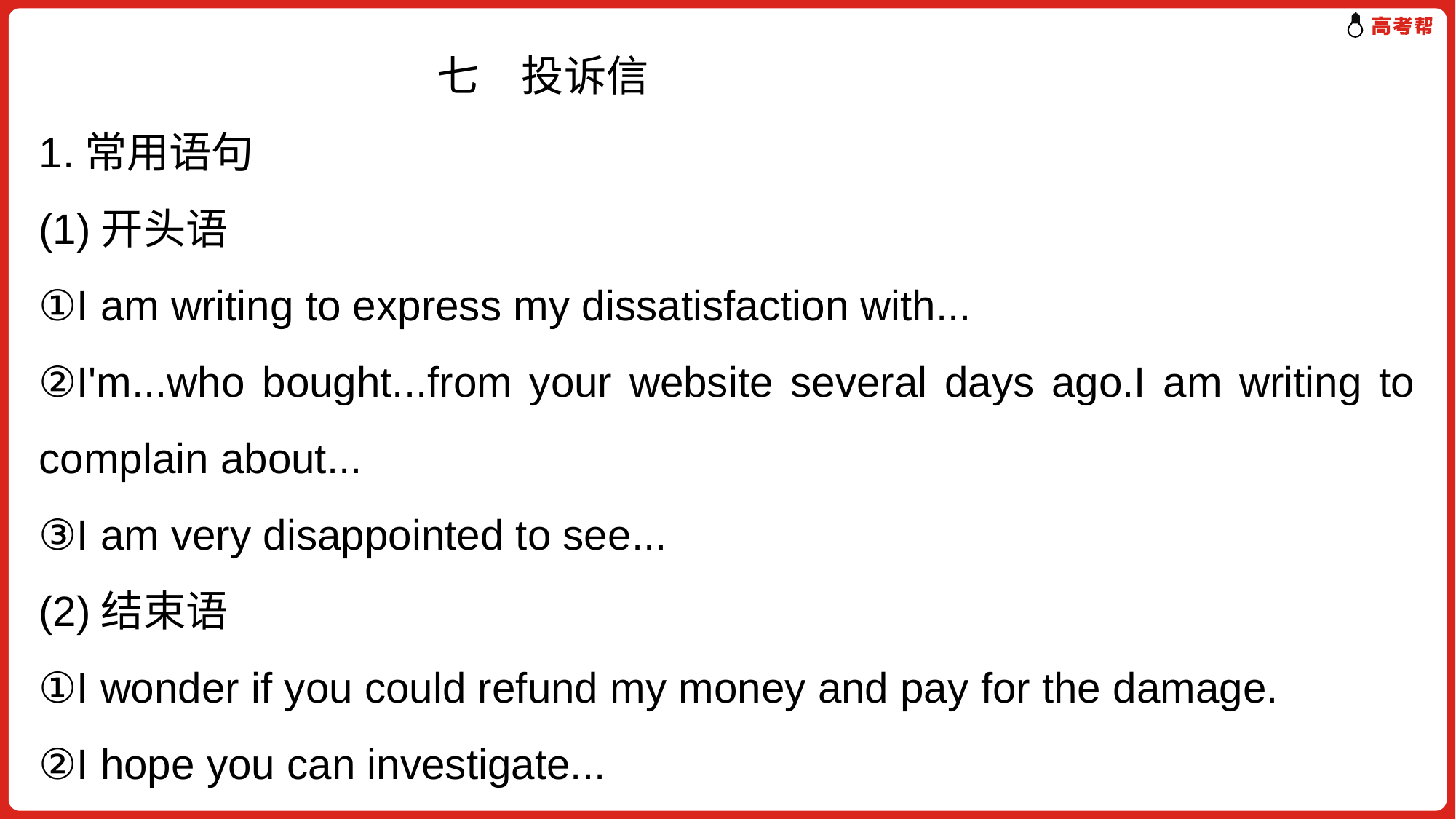

七　投诉信
1.常用语句
(1)开头语
①I am writing to express my dissatisfaction with...
②I'm...who bought...from your website several days ago.I am writing to complain about...
③I am very disappointed to see...
(2)结束语
①I wonder if you could refund my money and pay for the damage.
②I hope you can investigate...